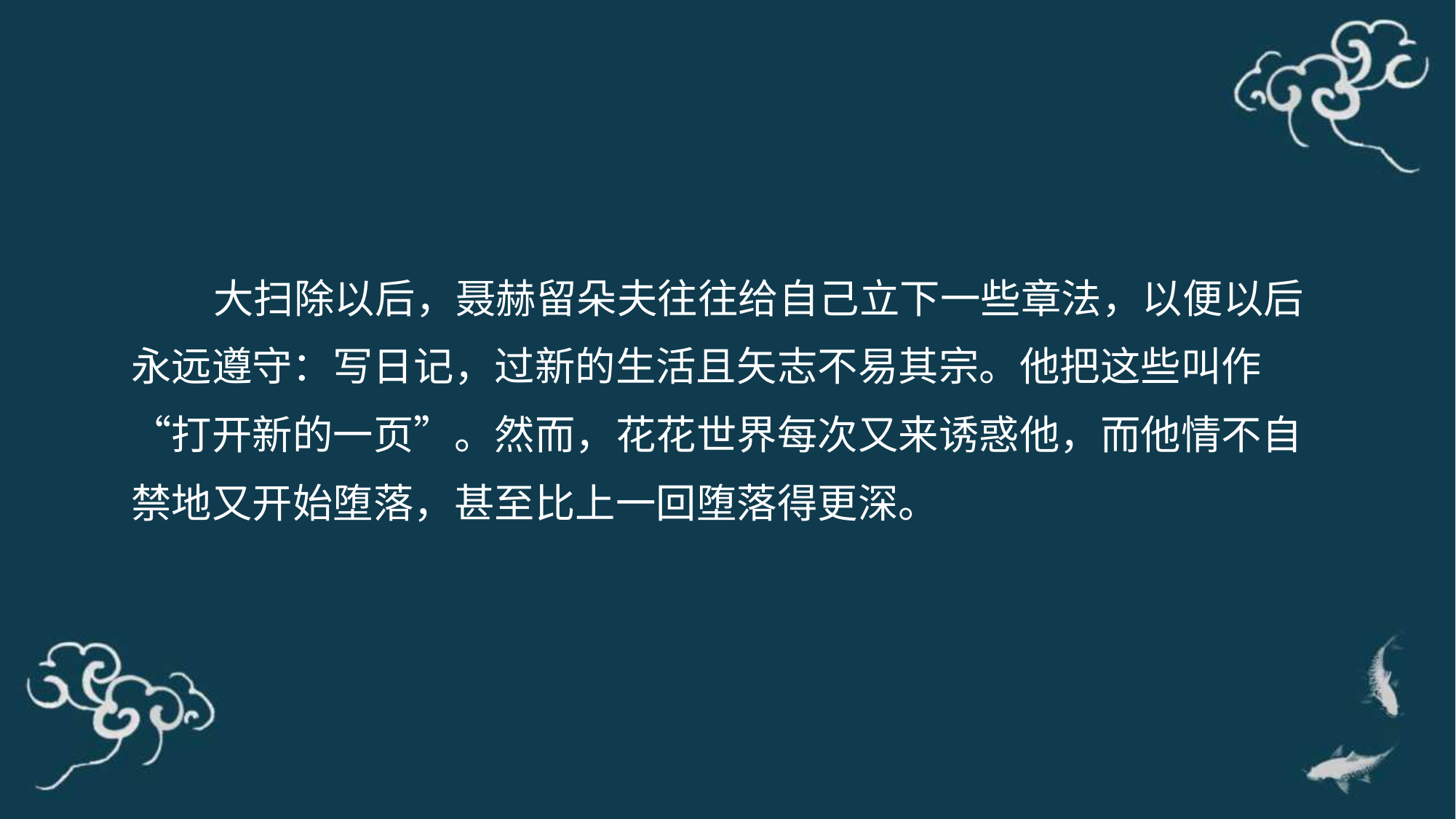

大扫除以后，聂赫留朵夫往往给自己立下一些章法，以便以后永远遵守：写日记，过新的生活且矢志不易其宗。他把这些叫作“打开新的一页”。然而，花花世界每次又来诱惑他，而他情不自禁地又开始堕落，甚至比上一回堕落得更深。